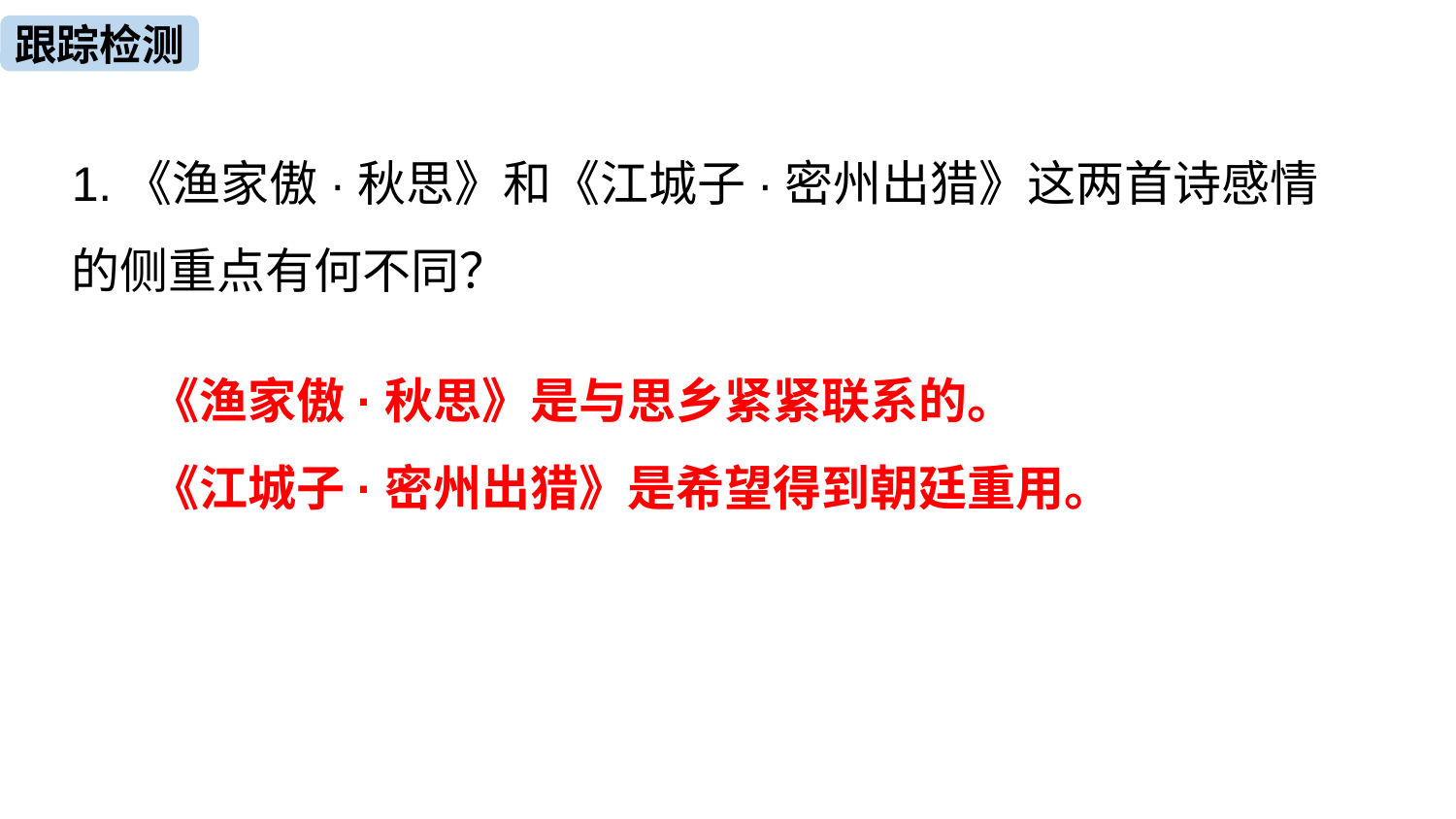

跟踪检测
1.《渔家傲·秋思》和《江城子·密州出猎》这两首诗感情的侧重点有何不同？
《渔家傲·秋思》是与思乡紧紧联系的。
《江城子·密州出猎》是希望得到朝廷重用。